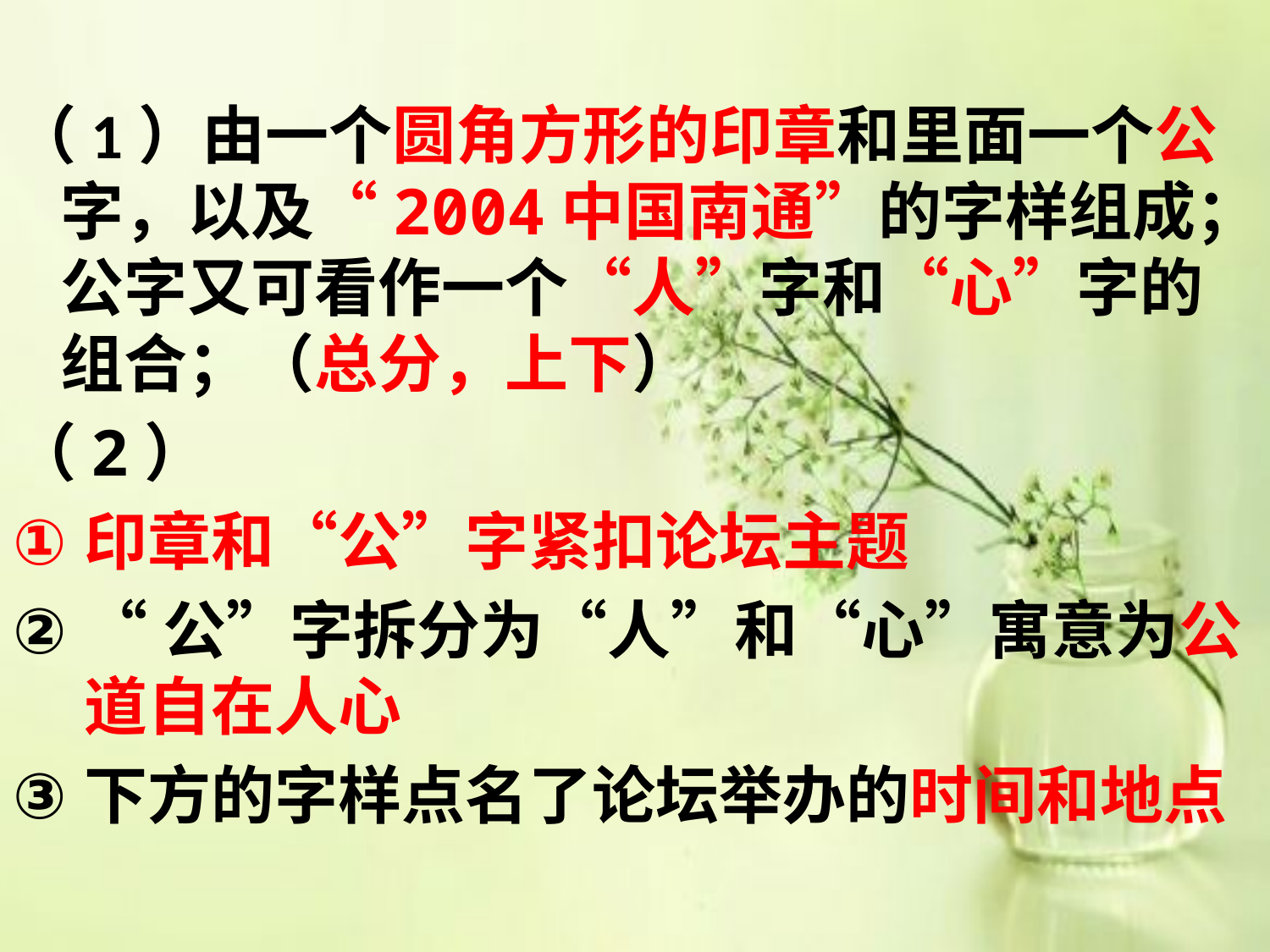

（1）由一个圆角方形的印章和里面一个公字，以及“2004中国南通”的字样组成；公字又可看作一个“人”字和“心”字的组合；（总分，上下）
（2）
印章和“公”字紧扣论坛主题
“公”字拆分为“人”和“心”寓意为公道自在人心
下方的字样点名了论坛举办的时间和地点
#